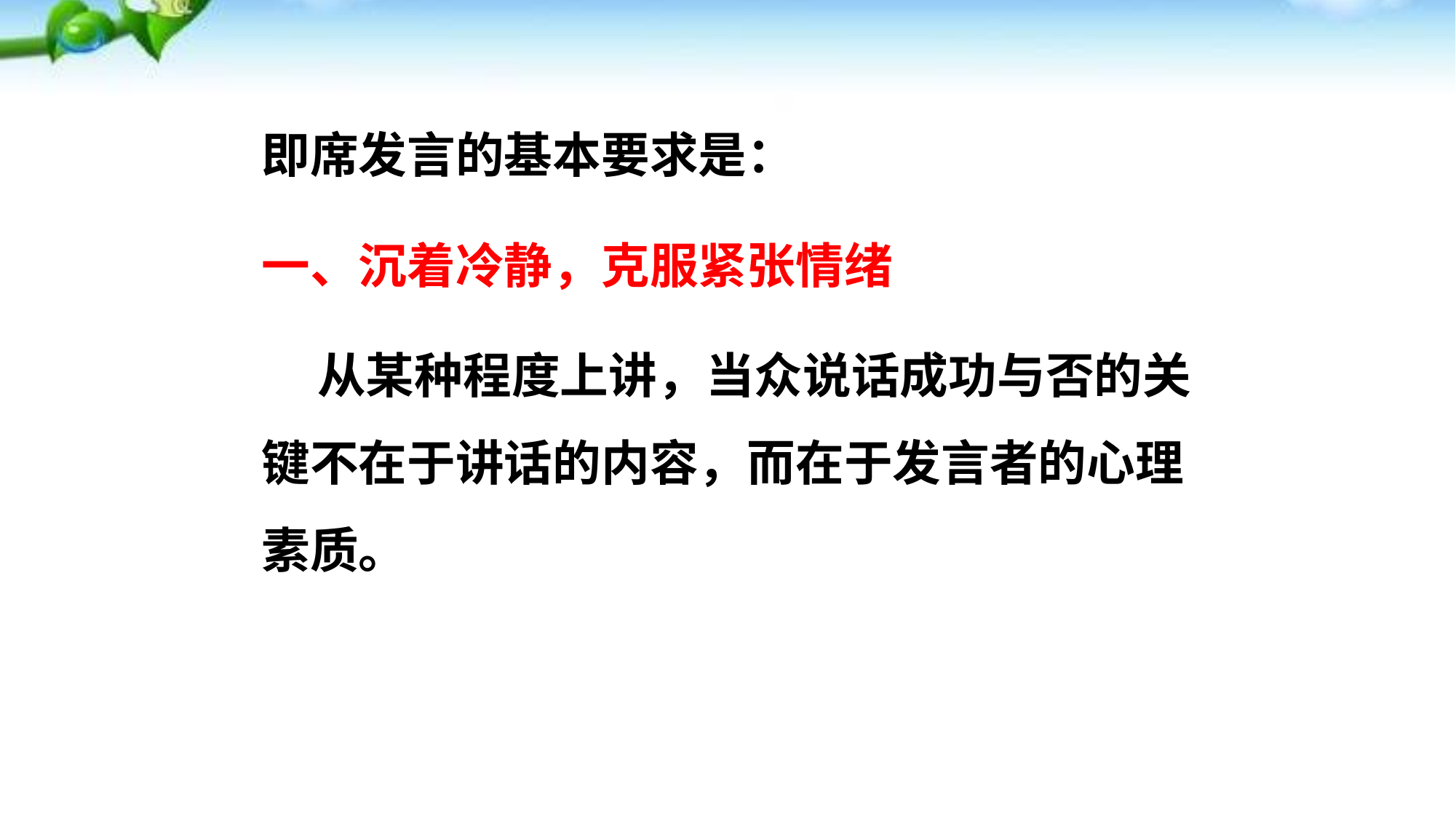

即席发言的基本要求是：
一、沉着冷静，克服紧张情绪
    从某种程度上讲，当众说话成功与否的关键不在于讲话的内容，而在于发言者的心理素质。